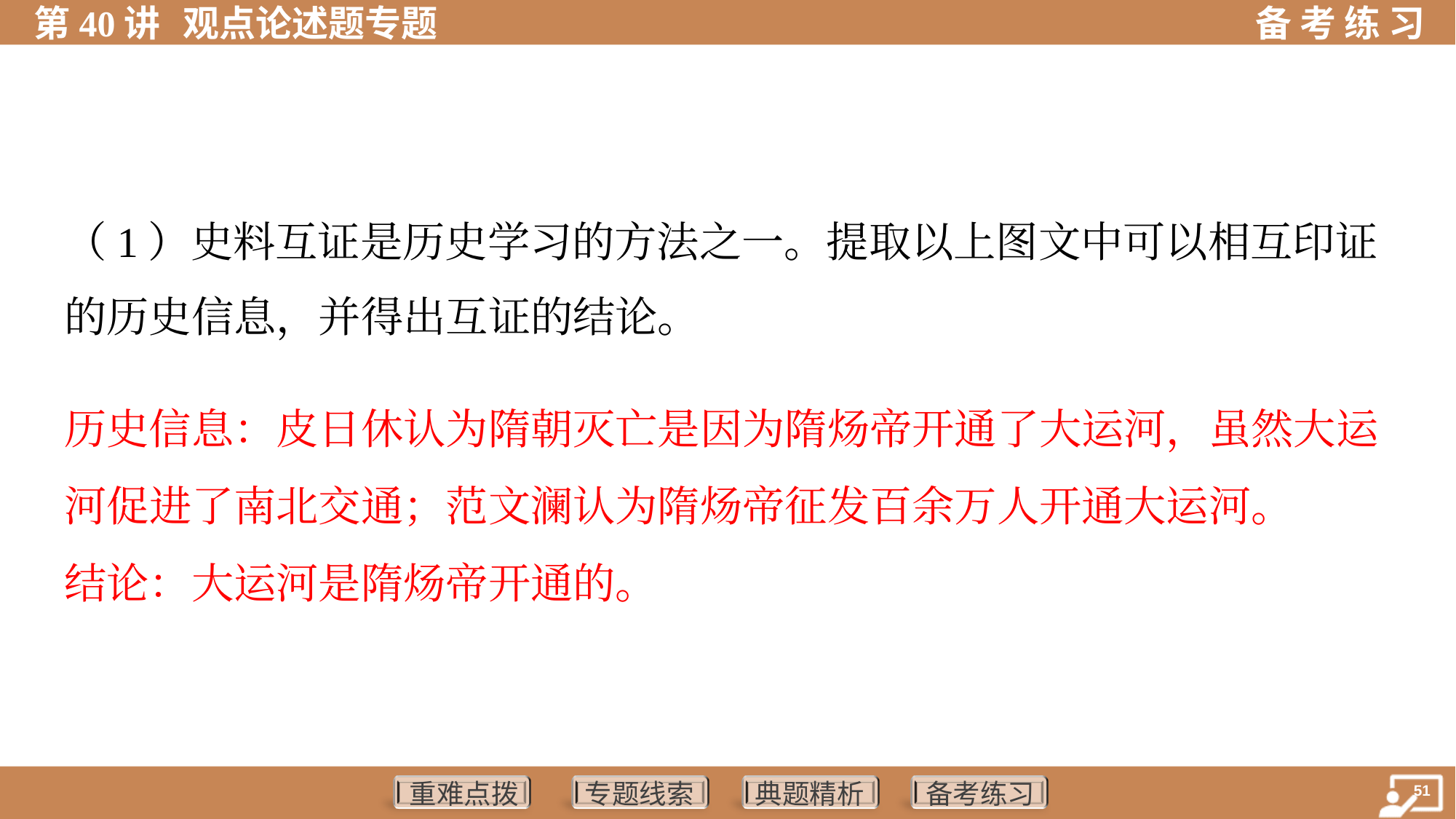

（1）史料互证是历史学习的方法之一。提取以上图文中可以相互印证
的历史信息，并得出互证的结论。
历史信息：皮日休认为隋朝灭亡是因为隋炀帝开通了大运河，虽然大运
河促进了南北交通；范文澜认为隋炀帝征发百余万人开通大运河。
结论：大运河是隋炀帝开通的。